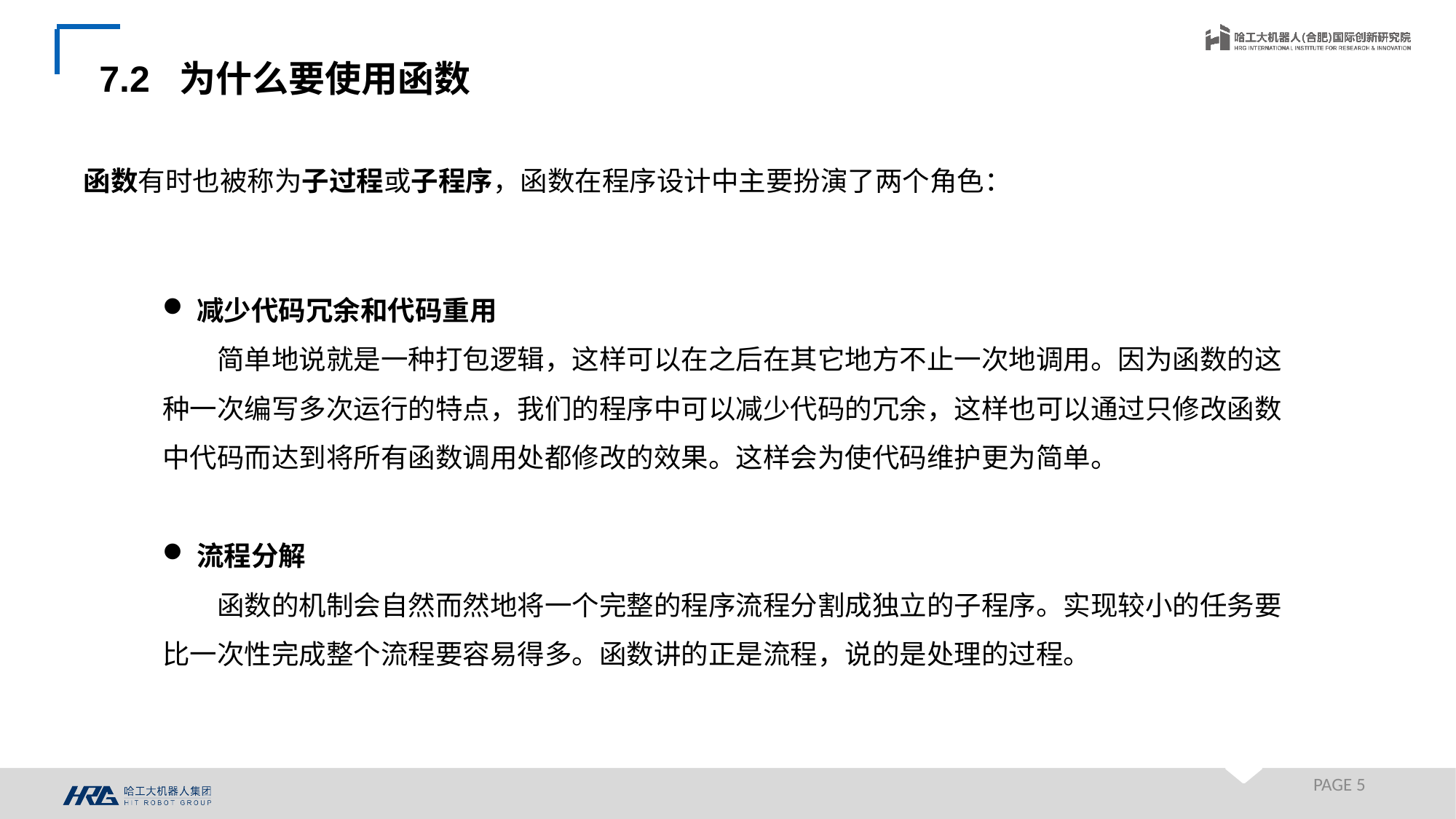

7.2  为什么要使用函数
函数有时也被称为子过程或子程序，函数在程序设计中主要扮演了两个角色：
减少代码冗余和代码重用
简单地说就是一种打包逻辑，这样可以在之后在其它地方不止一次地调用。因为函数的这种一次编写多次运行的特点，我们的程序中可以减少代码的冗余，这样也可以通过只修改函数中代码而达到将所有函数调用处都修改的效果。这样会为使代码维护更为简单。

流程分解
函数的机制会自然而然地将一个完整的程序流程分割成独立的子程序。实现较小的任务要比一次性完成整个流程要容易得多。函数讲的正是流程，说的是处理的过程。